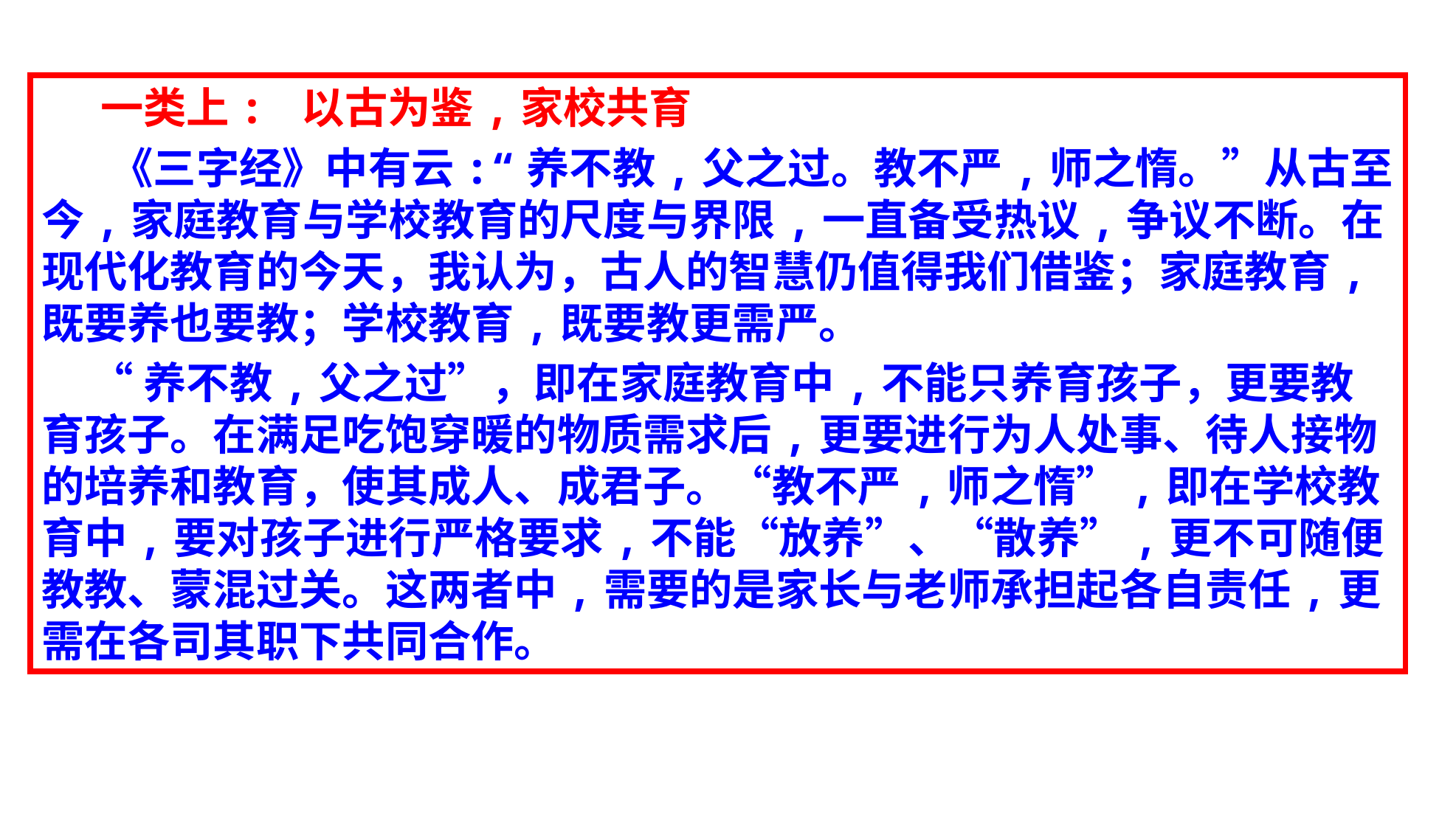

一类上: 以古为鉴,家校共育
      《三字经》中有云:“养不教,父之过。教不严,师之惰。”从古至今,家庭教育与学校教育的尺度与界限,一直备受热议,争议不断。在现代化教育的今天，我认为，古人的智慧仍值得我们借鉴；家庭教育,既要养也要教；学校教育,既要教更需严。
     “养不教,父之过”，即在家庭教育中,不能只养育孩子，更要教育孩子。在满足吃饱穿暖的物质需求后,更要进行为人处事、待人接物的培养和教育，使其成人、成君子。“教不严,师之惰”,即在学校教育中,要对孩子进行严格要求,不能“放养”、“散养”,更不可随便教教、蒙混过关。这两者中,需要的是家长与老师承担起各自责任,更需在各司其职下共同合作。